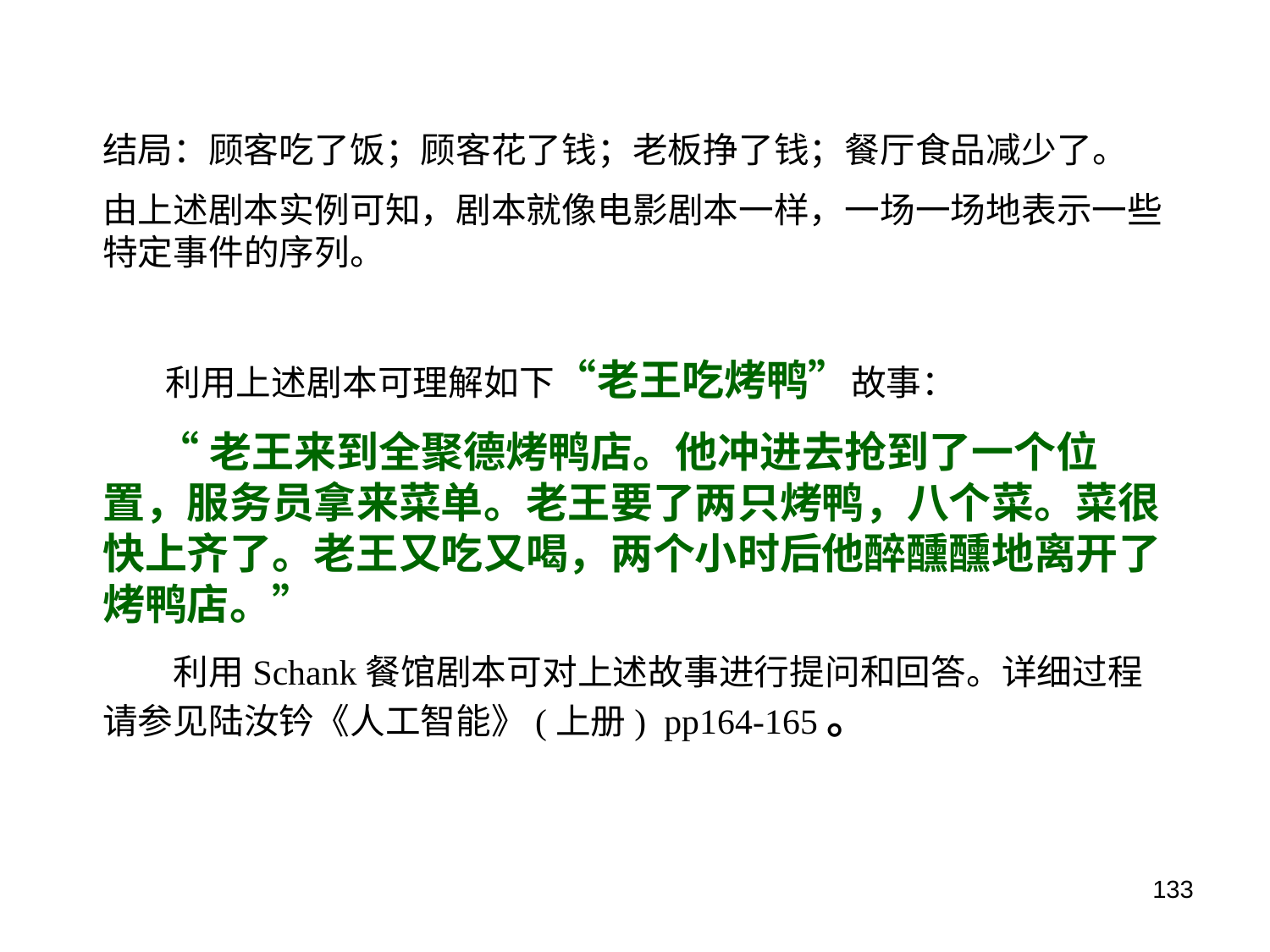

结局：顾客吃了饭；顾客花了钱；老板挣了钱；餐厅食品减少了。
由上述剧本实例可知，剧本就像电影剧本一样，一场一场地表示一些特定事件的序列。

       利用上述剧本可理解如下“老王吃烤鸭”故事：
       “老王来到全聚德烤鸭店。他冲进去抢到了一个位置，服务员拿来菜单。老王要了两只烤鸭，八个菜。菜很快上齐了。老王又吃又喝，两个小时后他醉醺醺地离开了烤鸭店。”
        利用Schank餐馆剧本可对上述故事进行提问和回答。详细过程请参见陆汝钤《人工智能》(上册)  pp164-165。
133